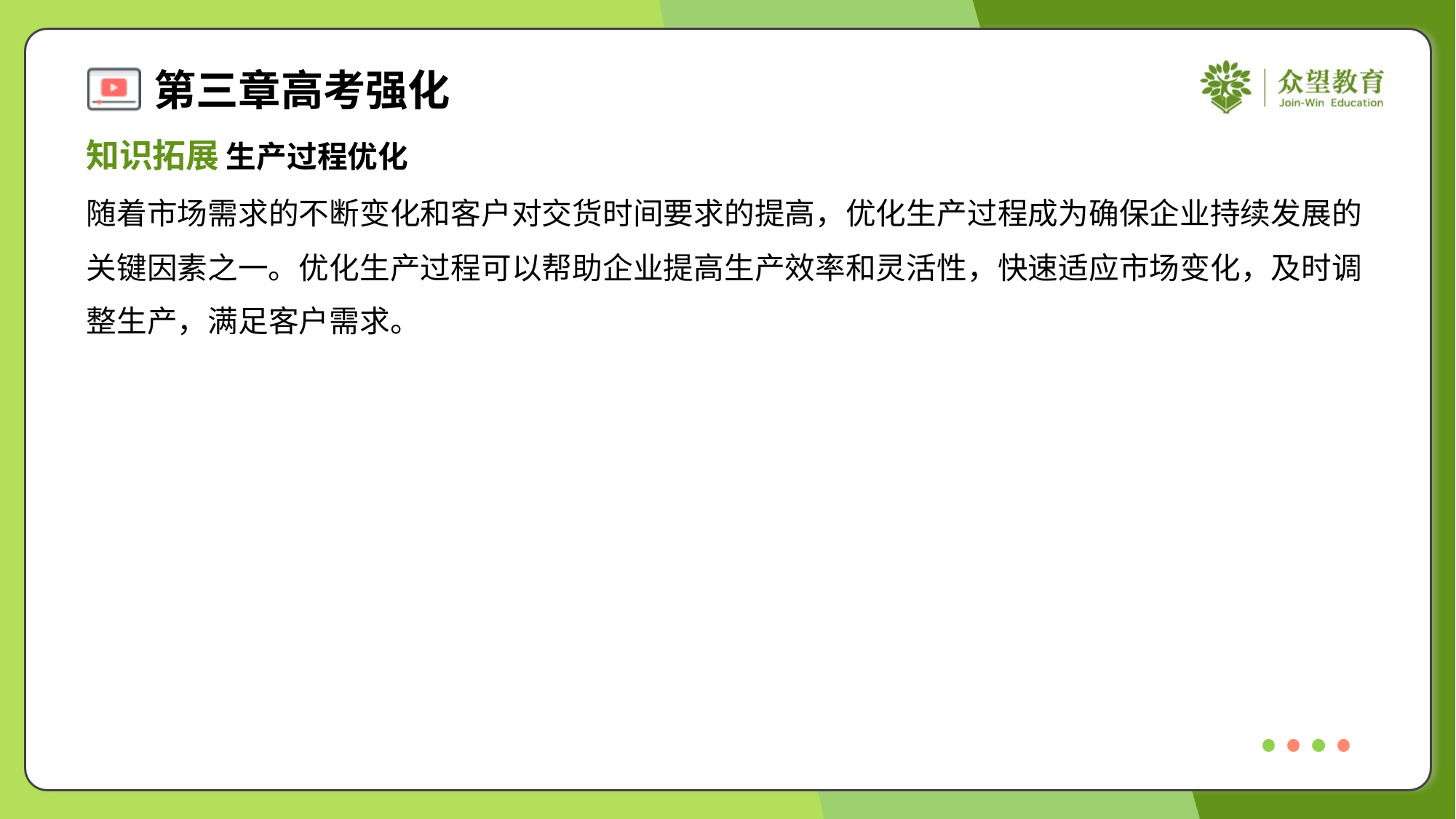

知识拓展 生产过程优化
随着市场需求的不断变化和客户对交货时间要求的提高，优化生产过程成为确保企业持续发展的
关键因素之一。优化生产过程可以帮助企业提高生产效率和灵活性，快速适应市场变化，及时调
整生产，满足客户需求。